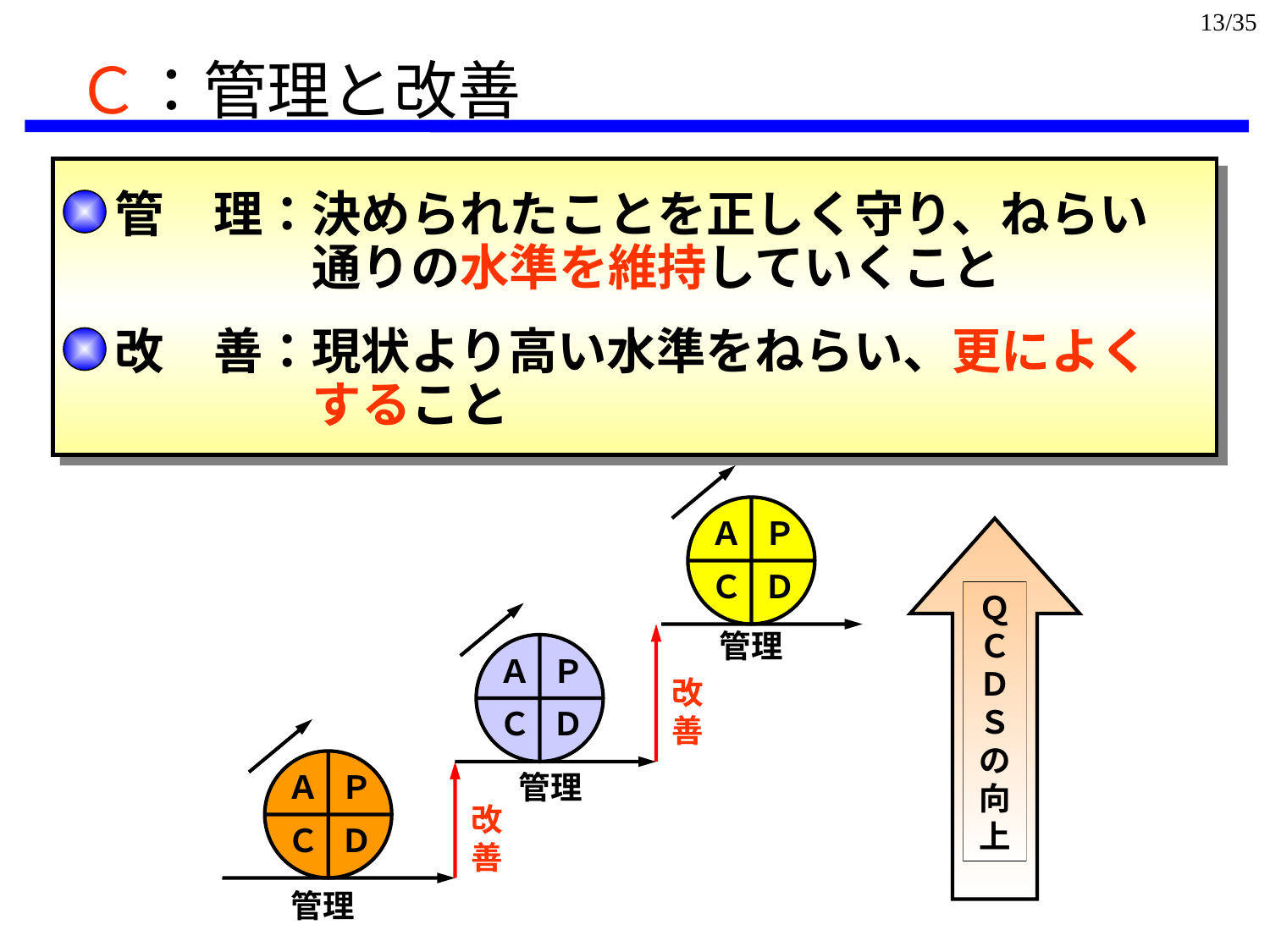

13/35
Ｃ：管理と改善

　管　理：決められたことを正しく守り、ねらい
　　　　　通りの水準を維持していくこと
　改　善：現状より高い水準をねらい、更によく
　　　　　すること

Ａ
Ｐ

Ｃ
Ｄ

ＱＣＤＳの向上
ＱＣＤＳの向上

管理

Ａ
Ｐ

Ｃ
Ｄ
改善

Ａ
Ｐ

Ｃ
Ｄ

管理
改善

管理